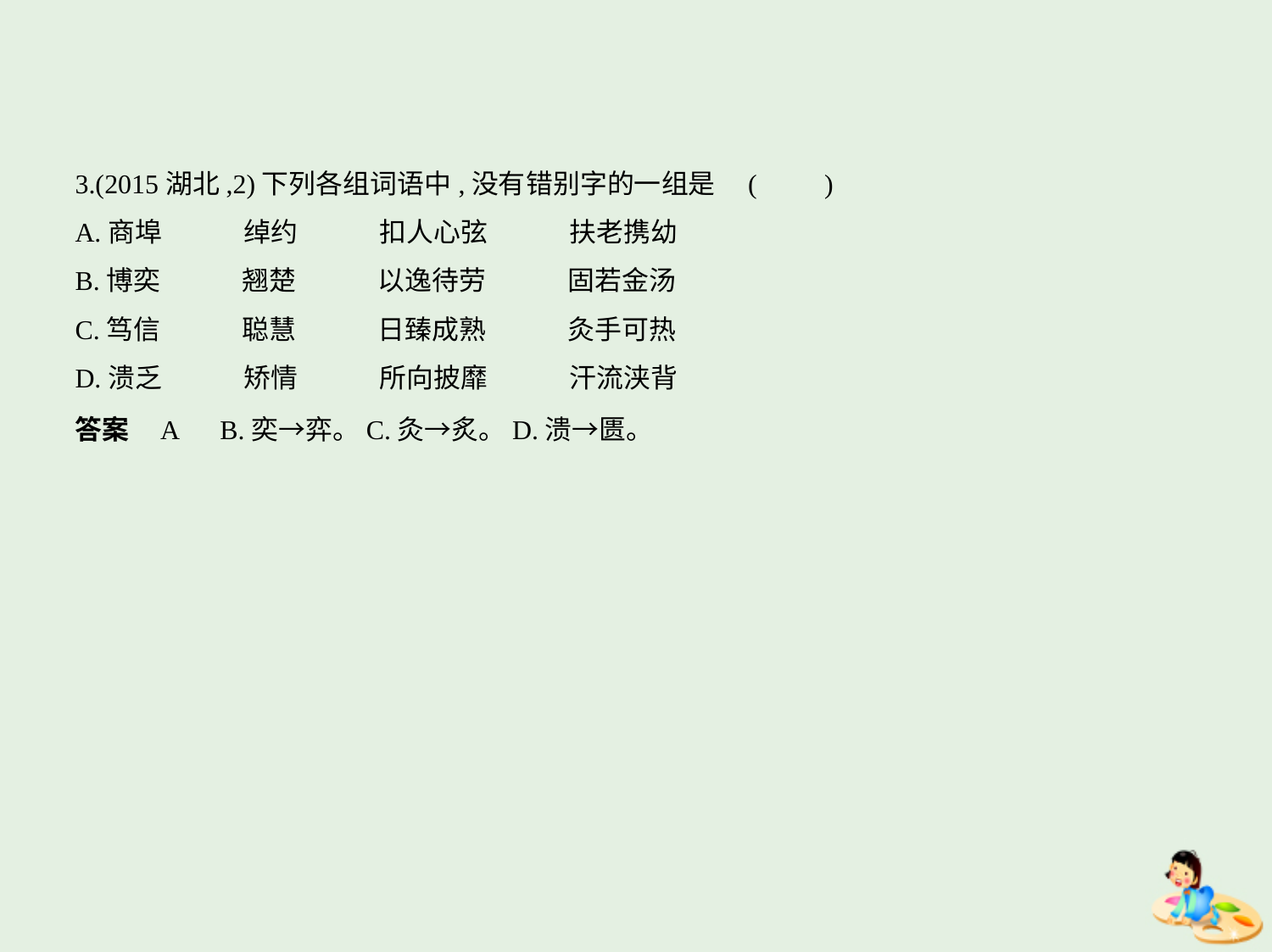

3.(2015湖北,2)下列各组词语中,没有错别字的一组是 (　　)
A.商埠　　　绰约　　　扣人心弦　　　扶老携幼
B.博奕　　　翘楚　　　以逸待劳　　　固若金汤
C.笃信　　　聪慧　　　日臻成熟　　　灸手可热
D.溃乏　　　矫情　　　所向披靡　　　汗流浃背
答案    A　B.奕→弈。C.灸→炙。D.溃→匮。